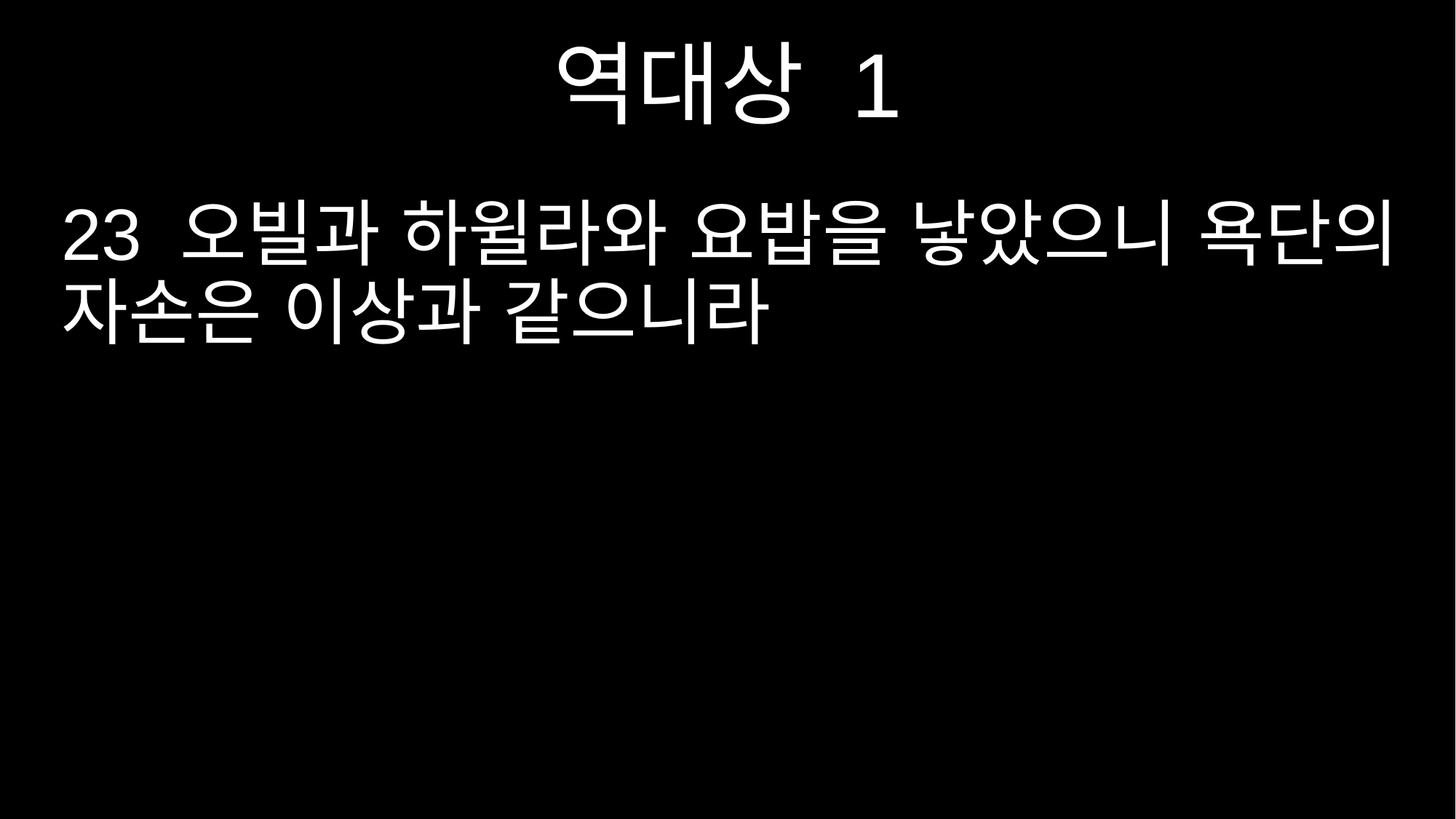

역대상 1
23 오빌과 하윌라와 요밥을 낳았으니 욕단의 자손은 이상과 같으니라